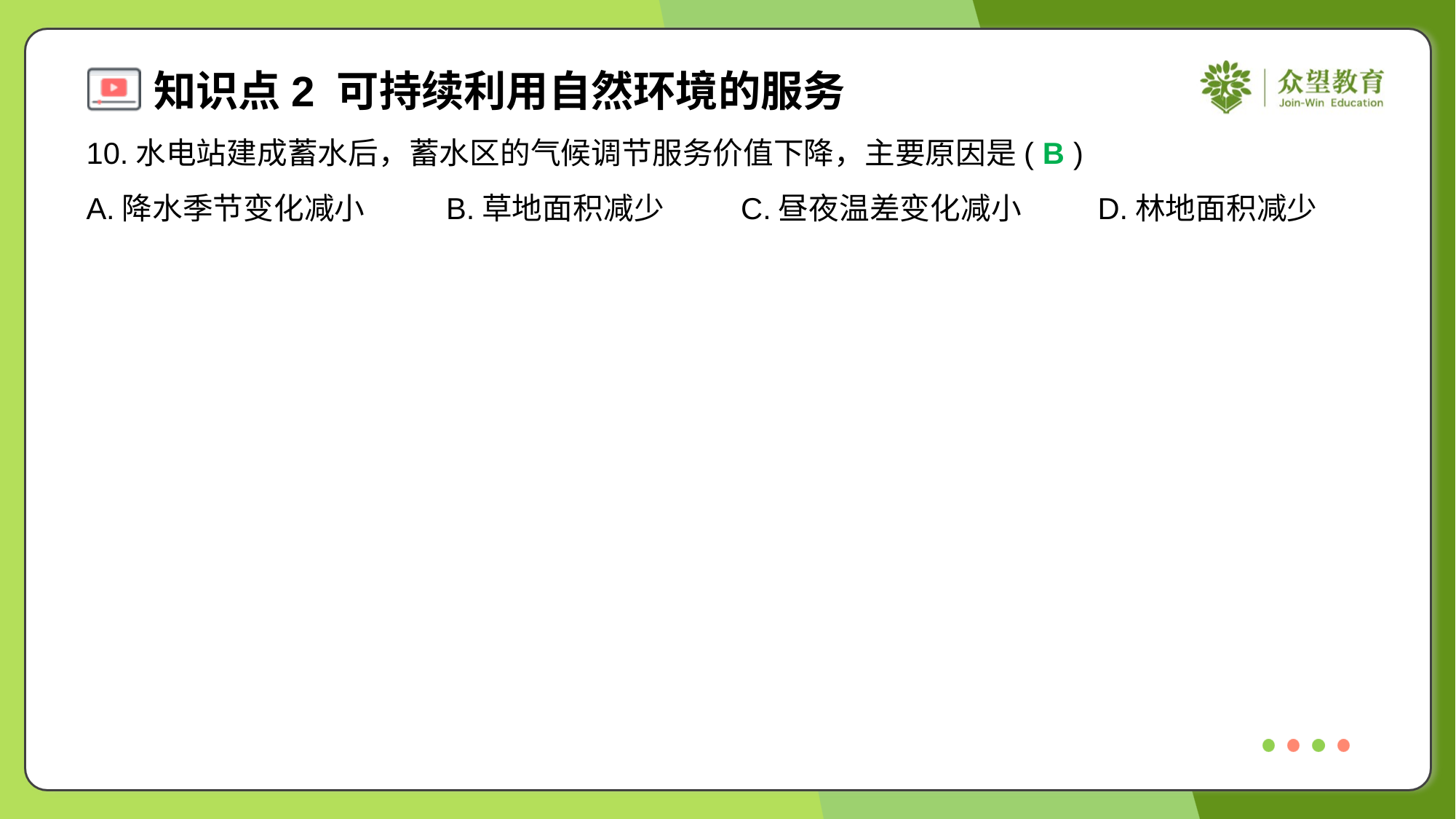

10.水电站建成蓄水后，蓄水区的气候调节服务价值下降，主要原因是(     )
B
A.降水季节变化减小	B.草地面积减少	C.昼夜温差变化减小	D.林地面积减少